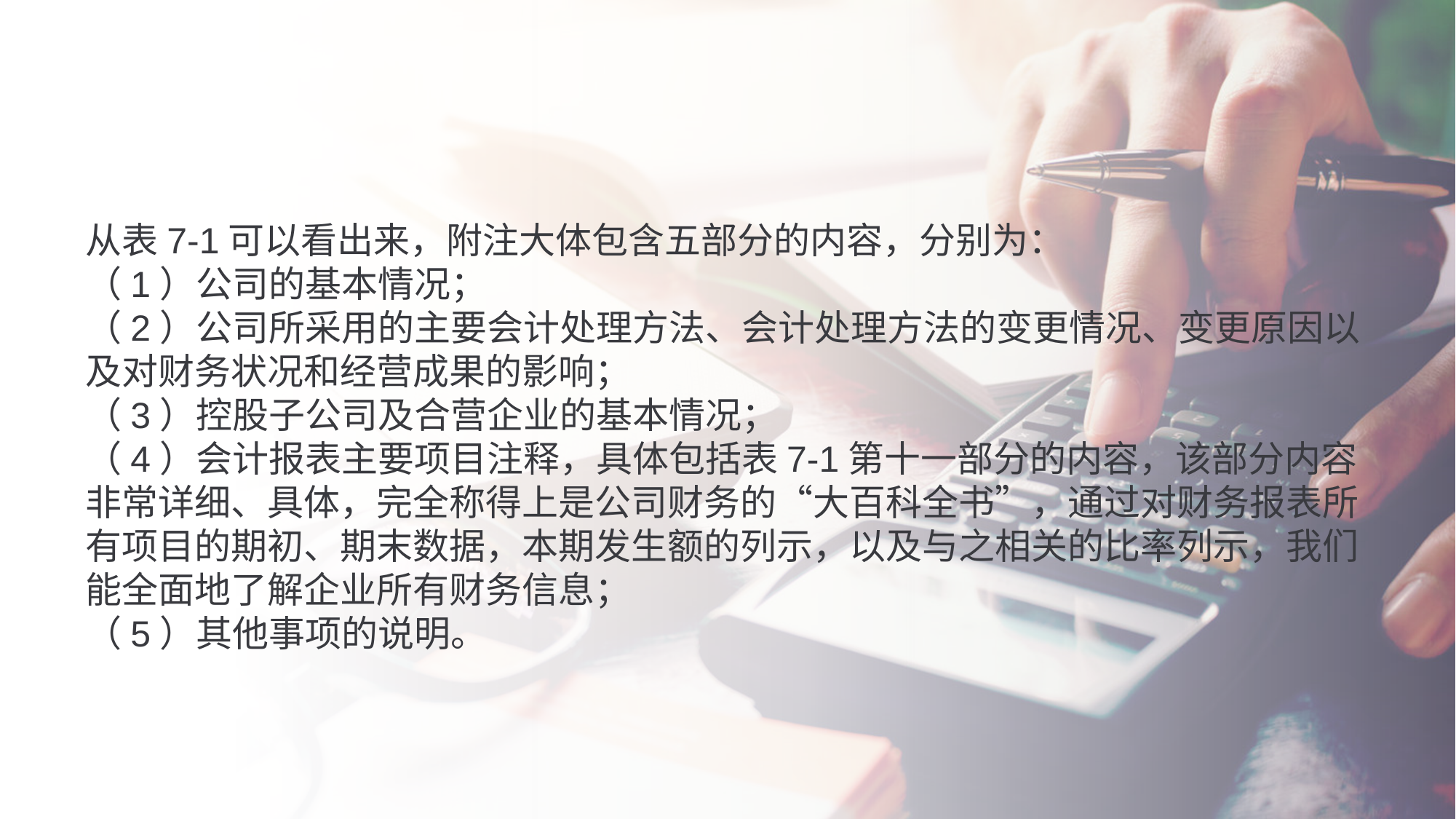

从表7-1可以看出来，附注大体包含五部分的内容，分别为：
（1）公司的基本情况；
（2）公司所采用的主要会计处理方法、会计处理方法的变更情况、变更原因以及对财务状况和经营成果的影响；
（3）控股子公司及合营企业的基本情况；
（4）会计报表主要项目注释，具体包括表7-1第十一部分的内容，该部分内容非常详细、具体，完全称得上是公司财务的“大百科全书”，通过对财务报表所有项目的期初、期末数据，本期发生额的列示，以及与之相关的比率列示，我们能全面地了解企业所有财务信息；
（5）其他事项的说明。